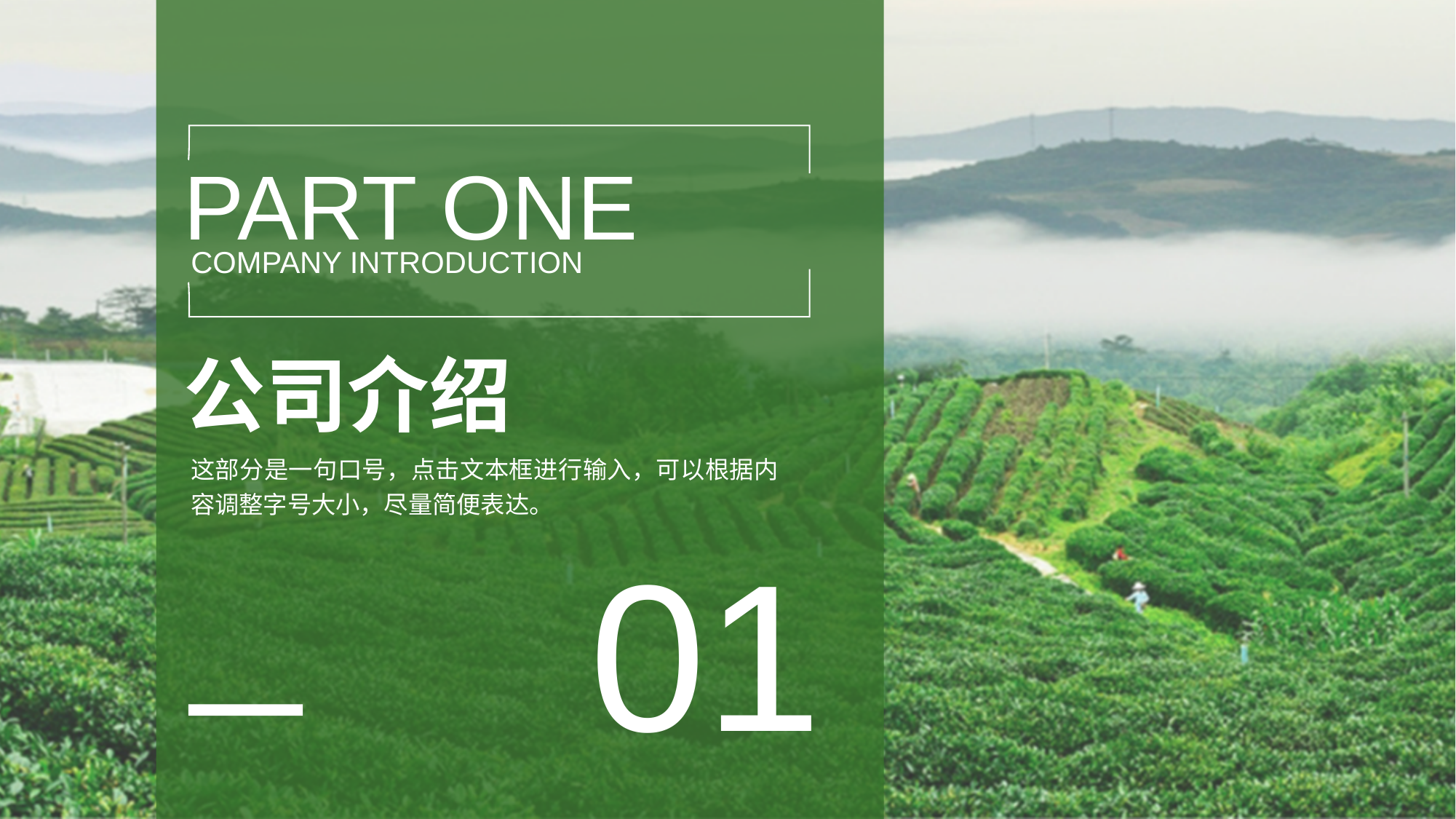

PART ONE
COMPANY INTRODUCTION

公司介绍
这部分是一句口号，点击文本框进行输入，可以根据内容调整字号大小，尽量简便表达。
01